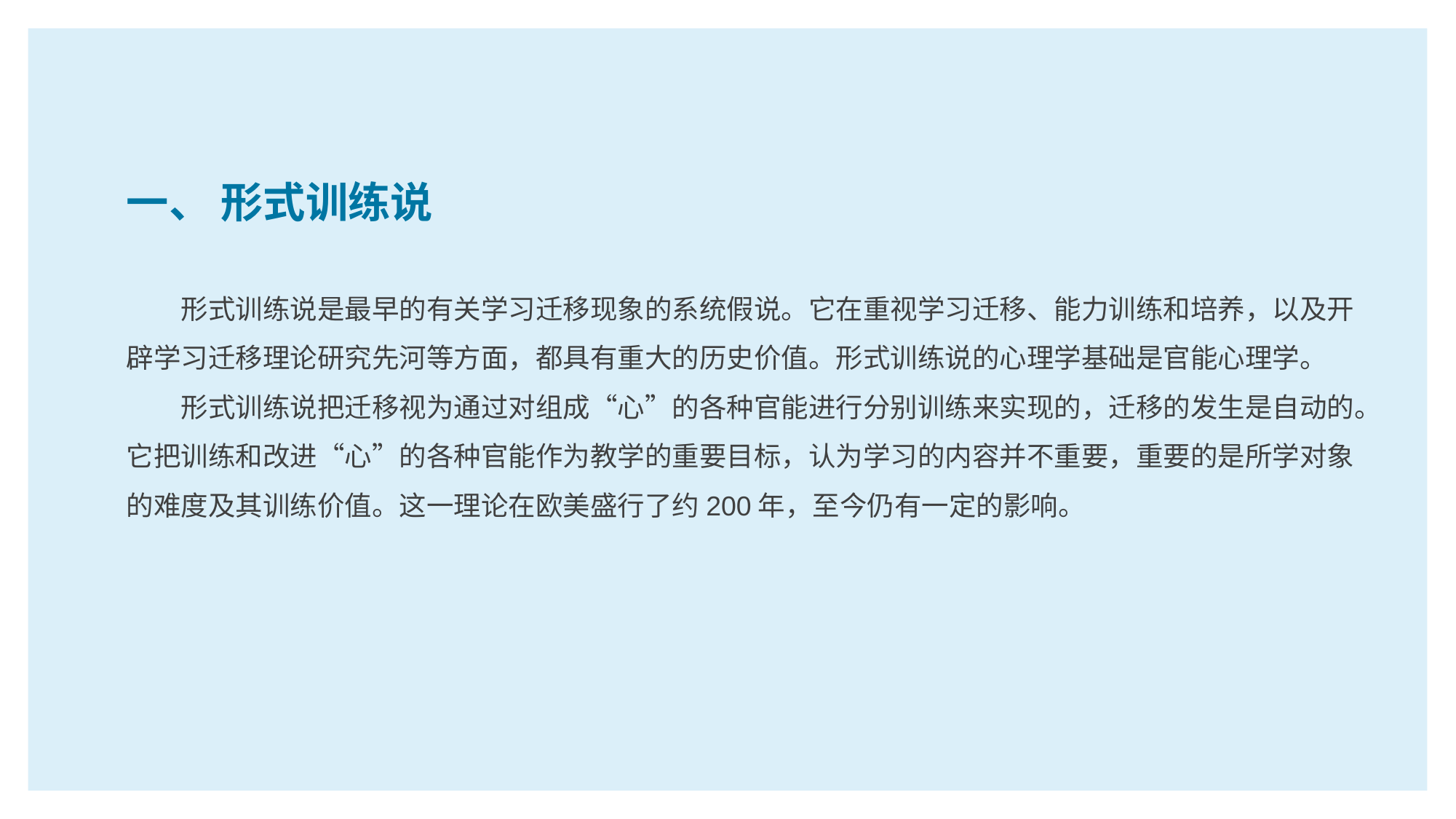

一、 形式训练说

形式训练说是最早的有关学习迁移现象的系统假说。它在重视学习迁移、能力训练和培养，以及开辟学习迁移理论研究先河等方面，都具有重大的历史价值。形式训练说的心理学基础是官能心理学。
形式训练说把迁移视为通过对组成“心”的各种官能进行分别训练来实现的，迁移的发生是自动的。它把训练和改进“心”的各种官能作为教学的重要目标，认为学习的内容并不重要，重要的是所学对象的难度及其训练价值。这一理论在欧美盛行了约200年，至今仍有一定的影响。